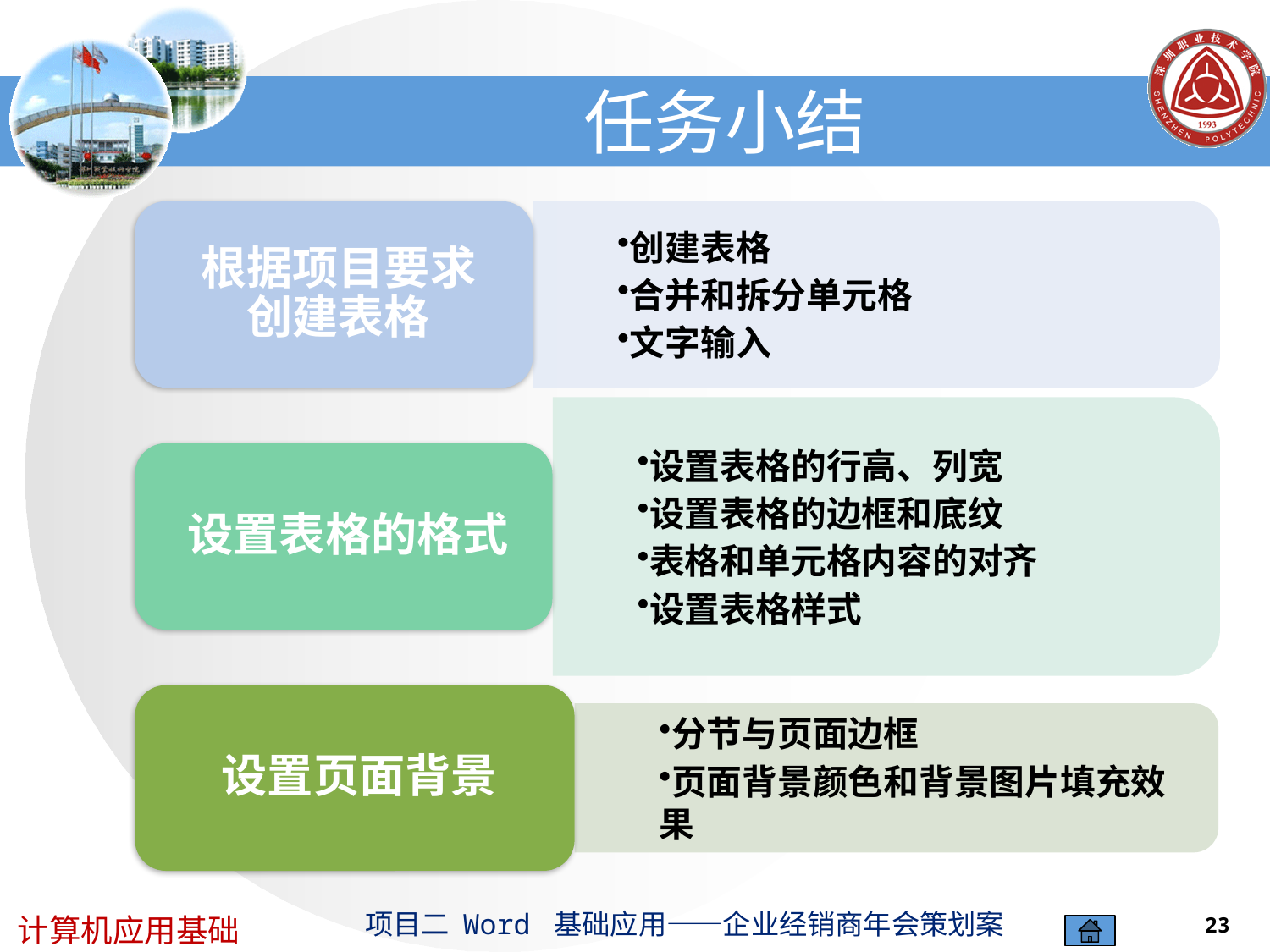

# 任务小结
创建表格
合并和拆分单元格
文字输入
根据项目要求
创建表格
设置表格的行高、列宽
设置表格的边框和底纹
表格和单元格内容的对齐
设置表格样式
设置表格的格式
分节与页面边框
页面背景颜色和背景图片填充效果
设置页面背景
23